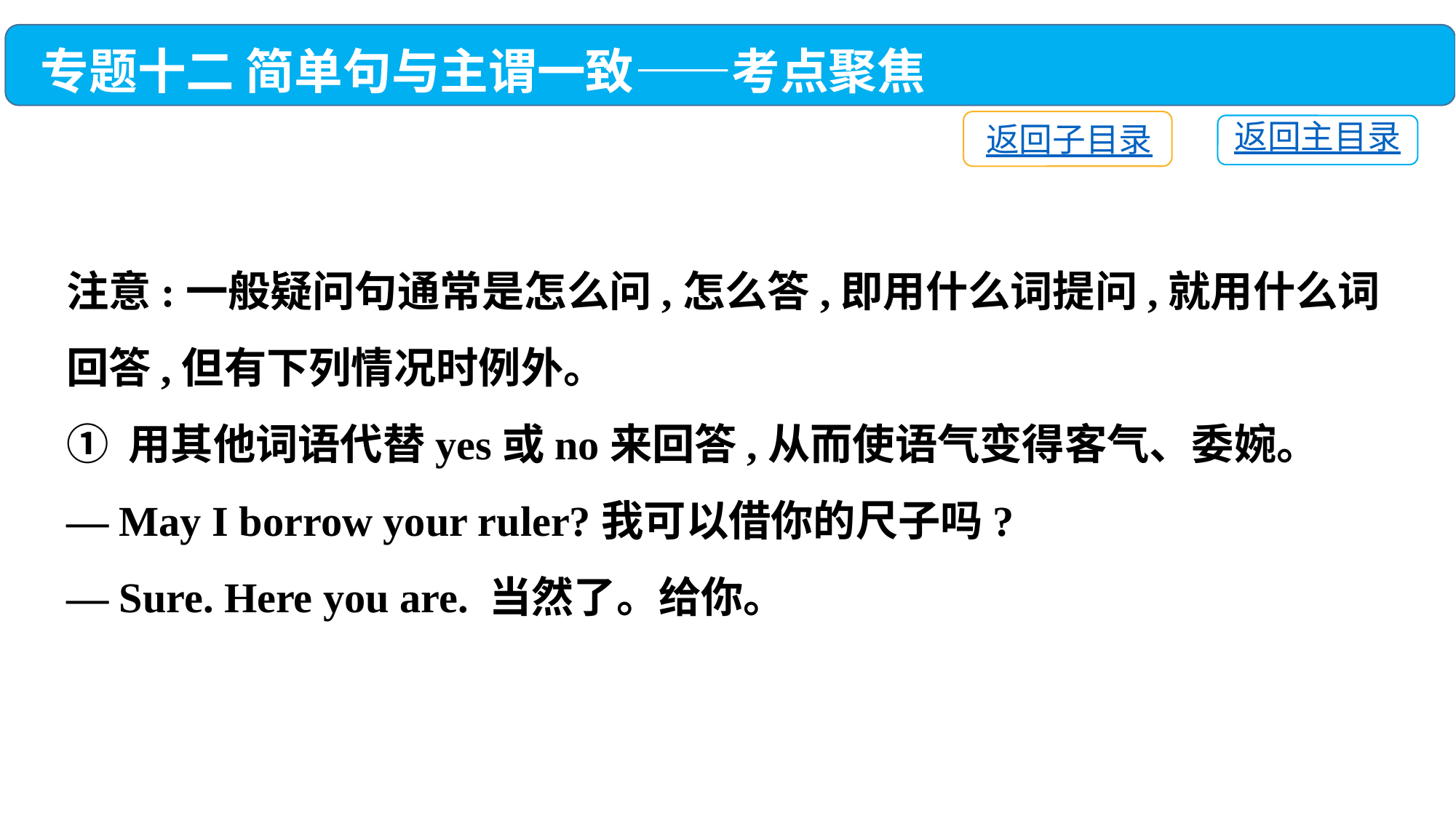

专题十二 简单句与主谓一致——考点聚焦

返回子目录
返回主目录
注意:一般疑问句通常是怎么问,怎么答,即用什么词提问,就用什么词回答,但有下列情况时例外。
① 用其他词语代替yes或no来回答,从而使语气变得客气、委婉。
— May I borrow your ruler?我可以借你的尺子吗?
— Sure. Here you are. 当然了。给你。